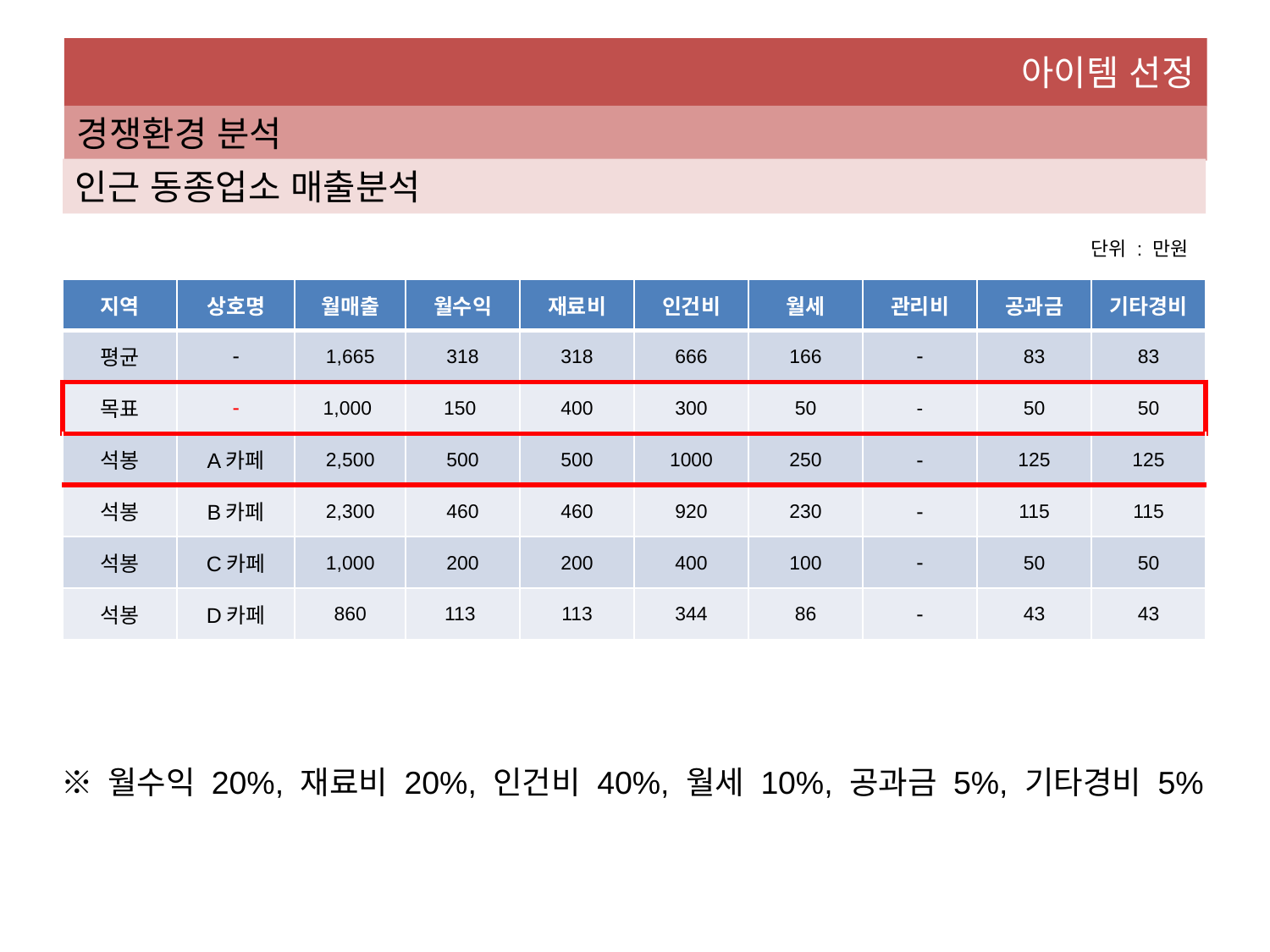

아이템 선정
경쟁환경 분석
인근 동종업소 매출분석
단위 : 만원
| 지역 | 상호명 | 월매출 | 월수익 | 재료비 | 인건비 | 월세 | 관리비 | 공과금 | 기타경비 |
| --- | --- | --- | --- | --- | --- | --- | --- | --- | --- |
| 평균 | - | 1,665 | 318 | 318 | 666 | 166 | - | 83 | 83 |
| 목표 | - | 1,000 | 150 | 400 | 300 | 50 | - | 50 | 50 |
| 석봉 | A카페 | 2,500 | 500 | 500 | 1000 | 250 | - | 125 | 125 |
| 석봉 | B카페 | 2,300 | 460 | 460 | 920 | 230 | - | 115 | 115 |
| 석봉 | C카페 | 1,000 | 200 | 200 | 400 | 100 | - | 50 | 50 |
| 석봉 | D카페 | 860 | 113 | 113 | 344 | 86 | - | 43 | 43 |
※ 월수익 20%, 재료비 20%, 인건비 40%, 월세 10%, 공과금 5%, 기타경비 5%